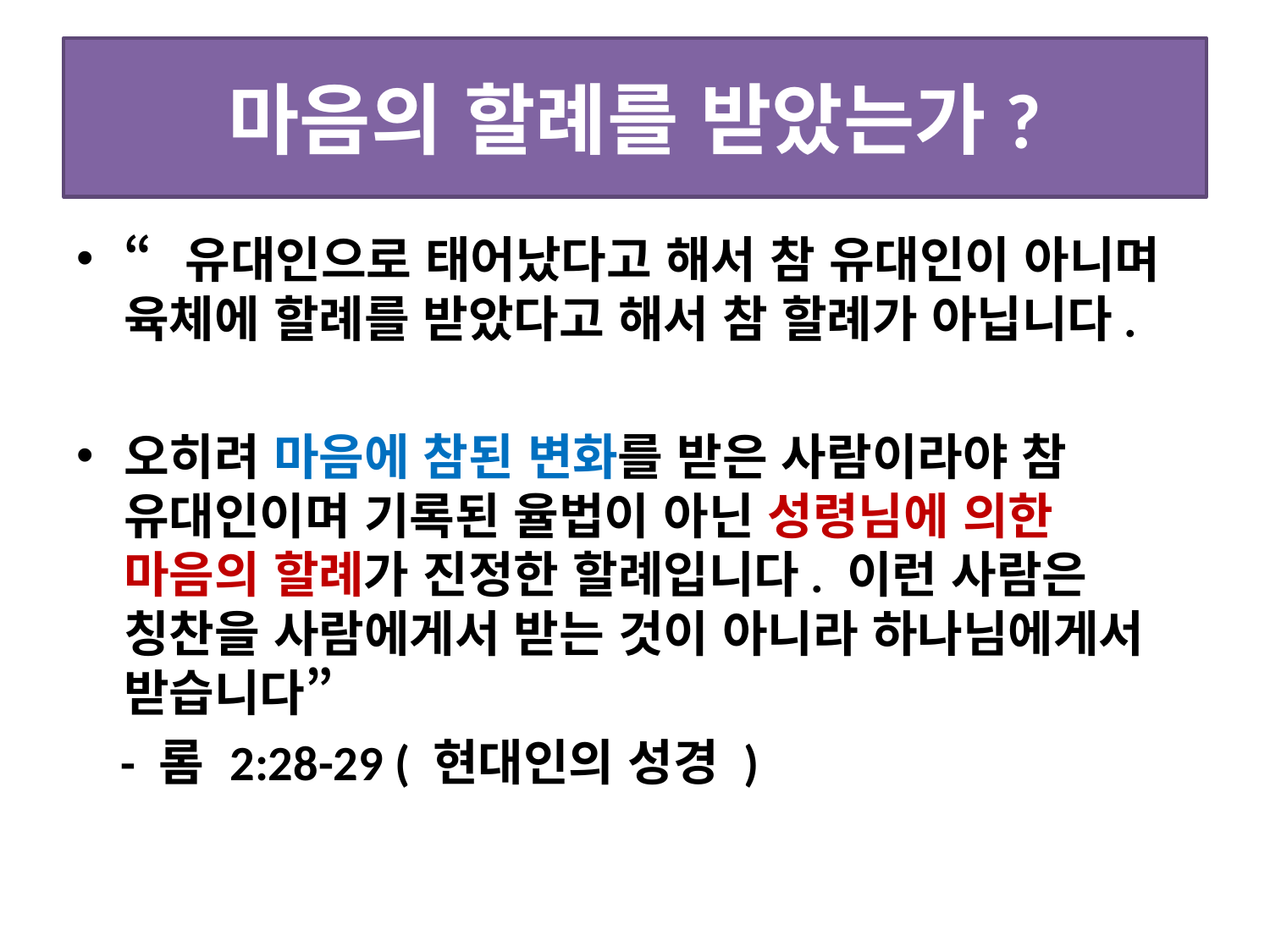

# 마음의 할례를 받았는가?
“유대인으로 태어났다고 해서 참 유대인이 아니며 육체에 할례를 받았다고 해서 참 할례가 아닙니다.

오히려 마음에 참된 변화를 받은 사람이라야 참 유대인이며 기록된 율법이 아닌 성령님에 의한 마음의 할례가 진정한 할례입니다. 이런 사람은 칭찬을 사람에게서 받는 것이 아니라 하나님에게서 받습니다”
    - 롬 2:28-29 ( 현대인의 성경 )